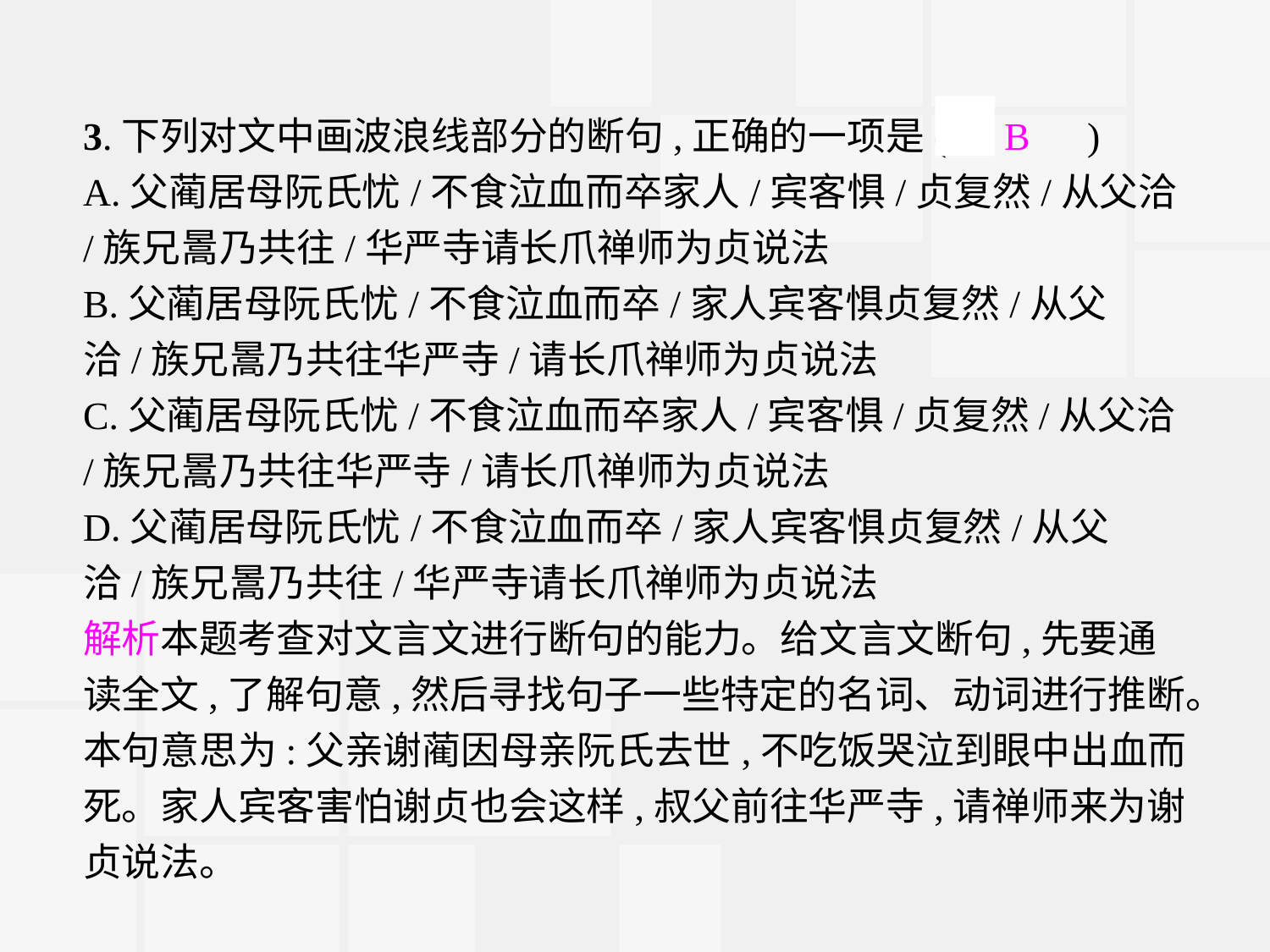

3.下列对文中画波浪线部分的断句,正确的一项是(　B　)
A.父蔺居母阮氏忧/不食泣血而卒家人/宾客惧/贞复然/从父洽/族兄暠乃共往/华严寺请长爪禅师为贞说法
B.父蔺居母阮氏忧/不食泣血而卒/家人宾客惧贞复然/从父洽/族兄暠乃共往华严寺/请长爪禅师为贞说法
C.父蔺居母阮氏忧/不食泣血而卒家人/宾客惧/贞复然/从父洽/族兄暠乃共往华严寺/请长爪禅师为贞说法
D.父蔺居母阮氏忧/不食泣血而卒/家人宾客惧贞复然/从父洽/族兄暠乃共往/华严寺请长爪禅师为贞说法
解析本题考查对文言文进行断句的能力。给文言文断句,先要通读全文,了解句意,然后寻找句子一些特定的名词、动词进行推断。本句意思为:父亲谢蔺因母亲阮氏去世,不吃饭哭泣到眼中出血而死。家人宾客害怕谢贞也会这样,叔父前往华严寺,请禅师来为谢贞说法。